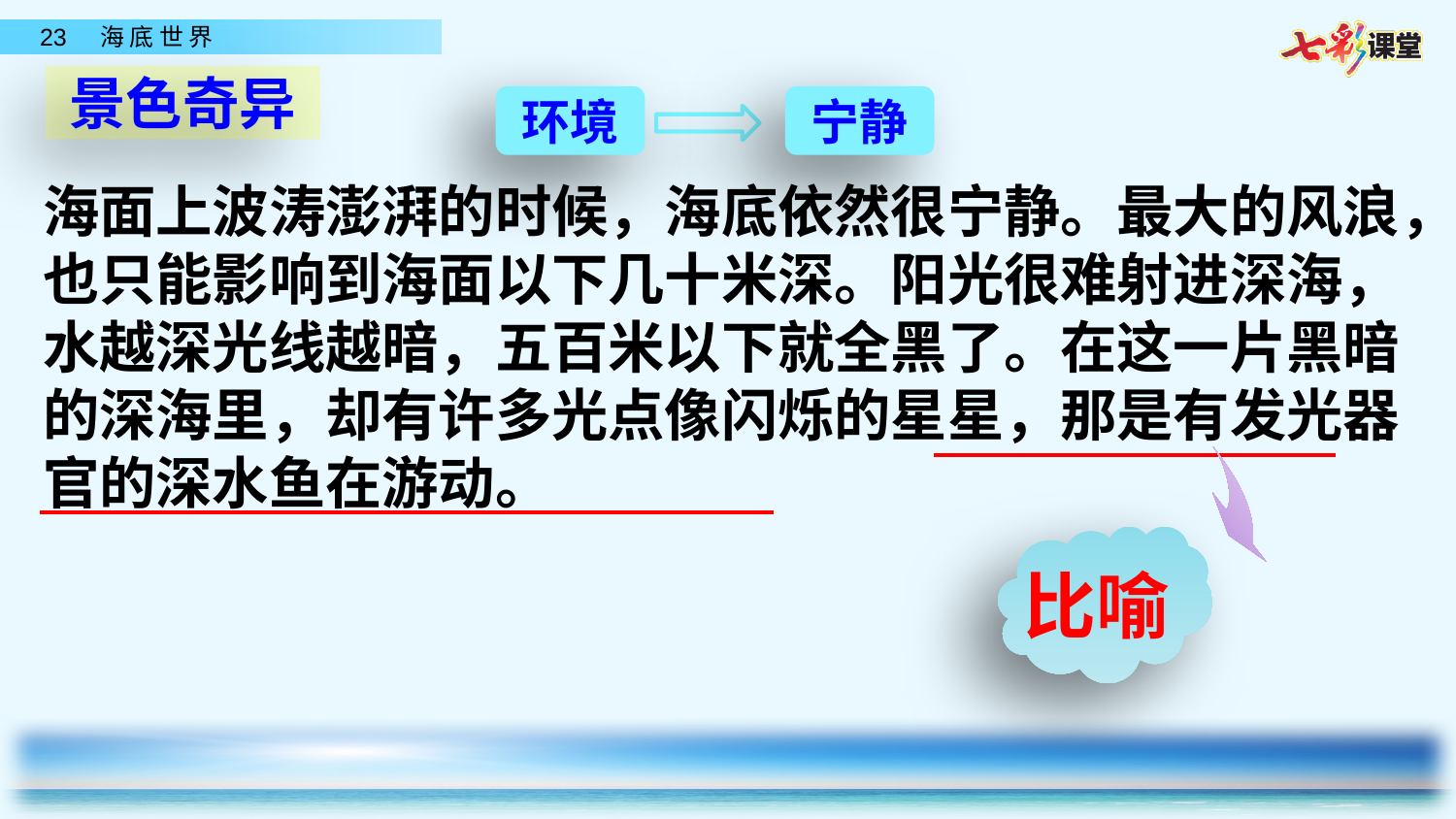

景色奇异
环境
宁静

海面上波涛澎湃的时候，海底依然很宁静。最大的风浪，也只能影响到海面以下几十米深。阳光很难射进深海，水越深光线越暗，五百米以下就全黑了。在这一片黑暗的深海里，却有许多光点像闪烁的星星，那是有发光器官的深水鱼在游动。

比喻